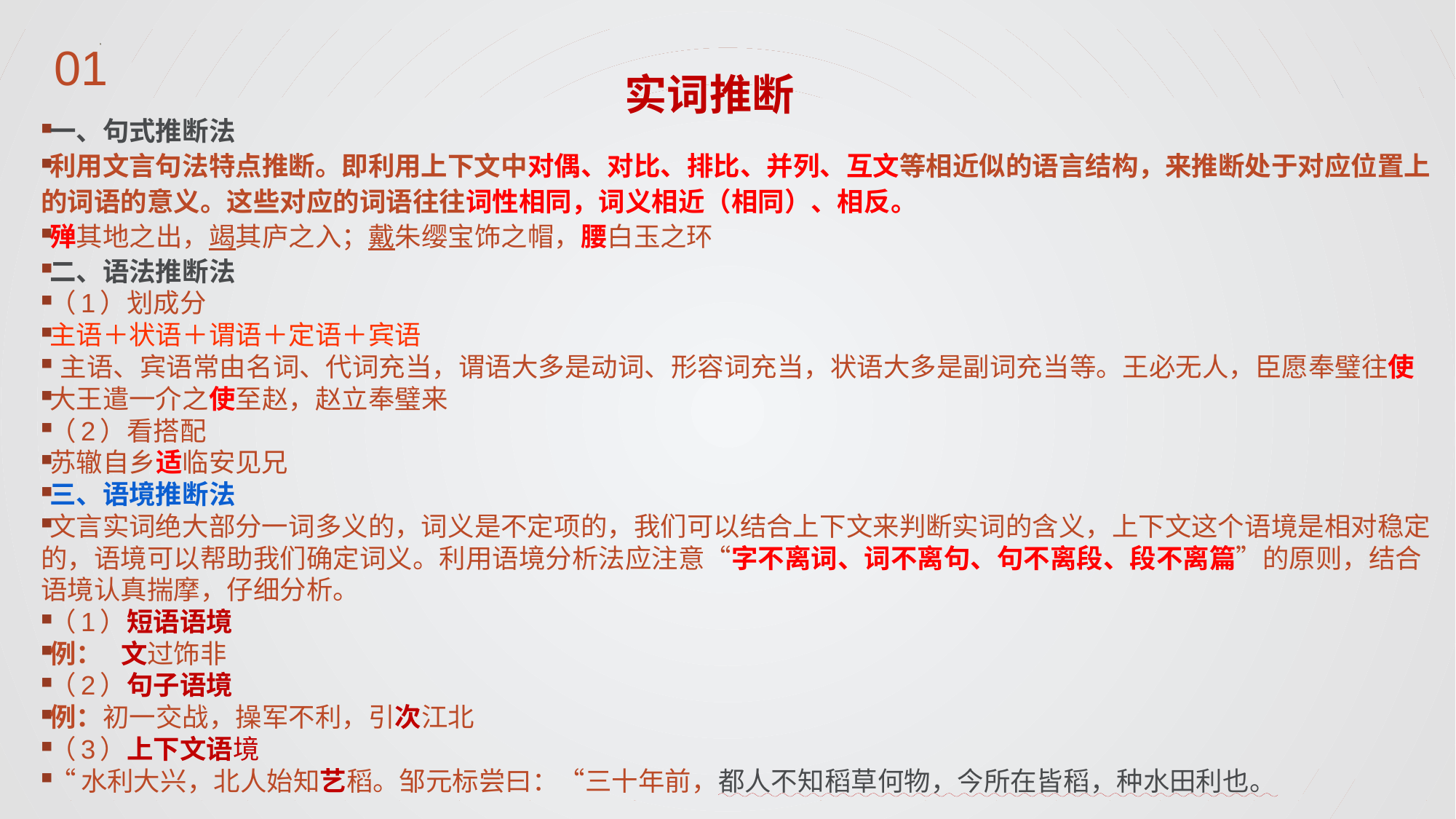

实词推断
一、句式推断法
利用文言句法特点推断。即利用上下文中对偶、对比、排比、并列、互文等相近似的语言结构，来推断处于对应位置上的词语的意义。这些对应的词语往往词性相同，词义相近（相同）、相反。
殚其地之出，竭其庐之入；戴朱缨宝饰之帽，腰白玉之环
二、语法推断法
（1）划成分
主语＋状语＋谓语＋定语＋宾语
 主语、宾语常由名词、代词充当，谓语大多是动词、形容词充当，状语大多是副词充当等。王必无人，臣愿奉璧往使
大王遣一介之使至赵，赵立奉璧来
（2）看搭配
苏辙自乡适临安见兄
三、语境推断法
文言实词绝大部分一词多义的，词义是不定项的，我们可以结合上下文来判断实词的含义，上下文这个语境是相对稳定的，语境可以帮助我们确定词义。利用语境分析法应注意“字不离词、词不离句、句不离段、段不离篇”的原则，结合语境认真揣摩，仔细分析。
（1）短语语境
例：   文过饰非
（2）句子语境
例：初一交战，操军不利，引次江北
（3）上下文语境
“水利大兴，北人始知艺稻。邹元标尝曰：“三十年前，都人不知稻草何物，今所在皆稻，种水田利也。